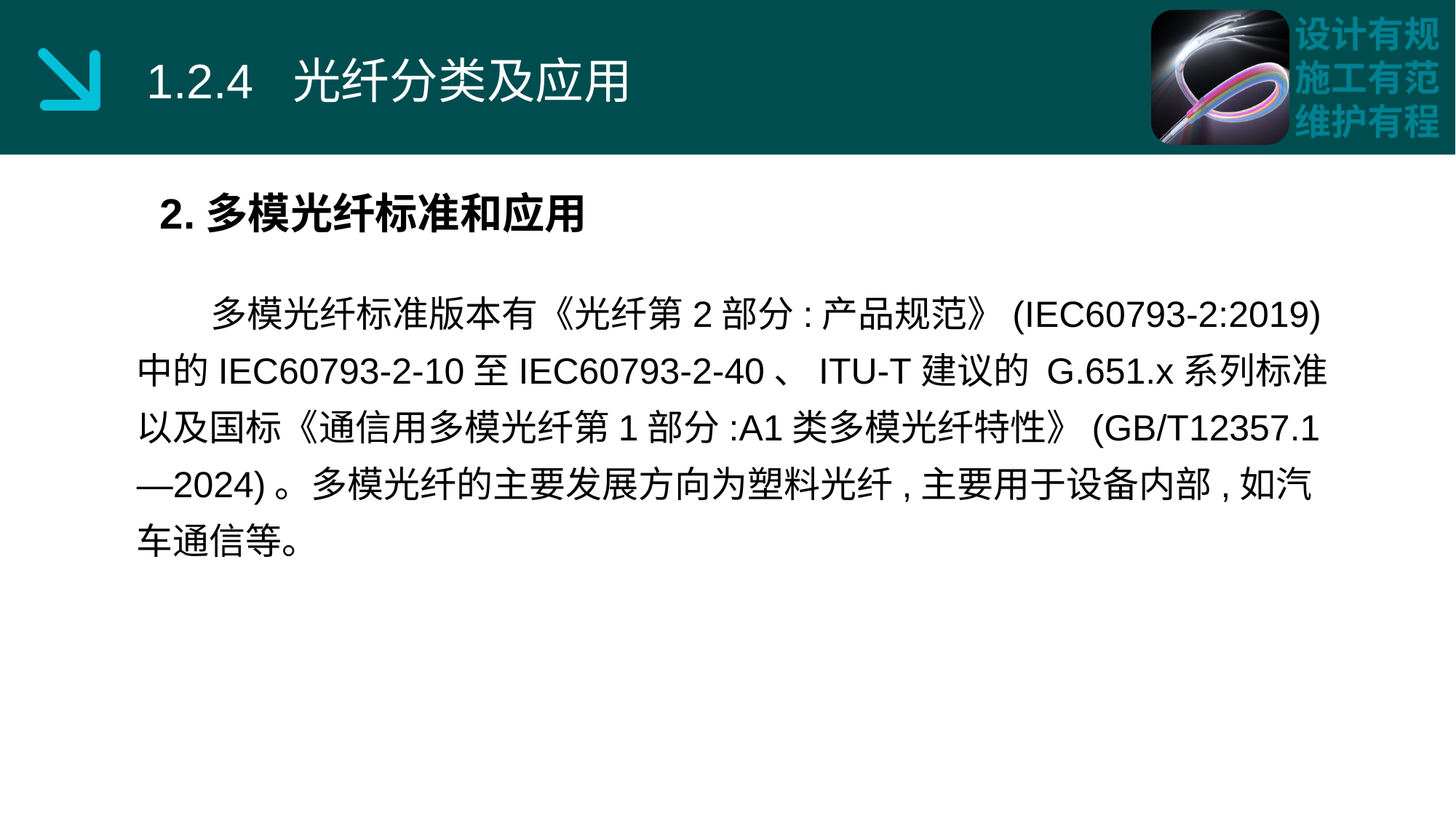

1.2.4  光纤分类及应用

2.多模光纤标准和应用
        多模光纤标准版本有《光纤第2部分:产品规范》(IEC60793-2:2019)中的IEC60793-2-10至IEC60793-2-40、ITU-T建议的 G.651.x系列标准以及国标《通信用多模光纤第1部分:A1类多模光纤特性》(GB/T12357.1—2024)。多模光纤的主要发展方向为塑料光纤,主要用于设备内部,如汽车通信等。